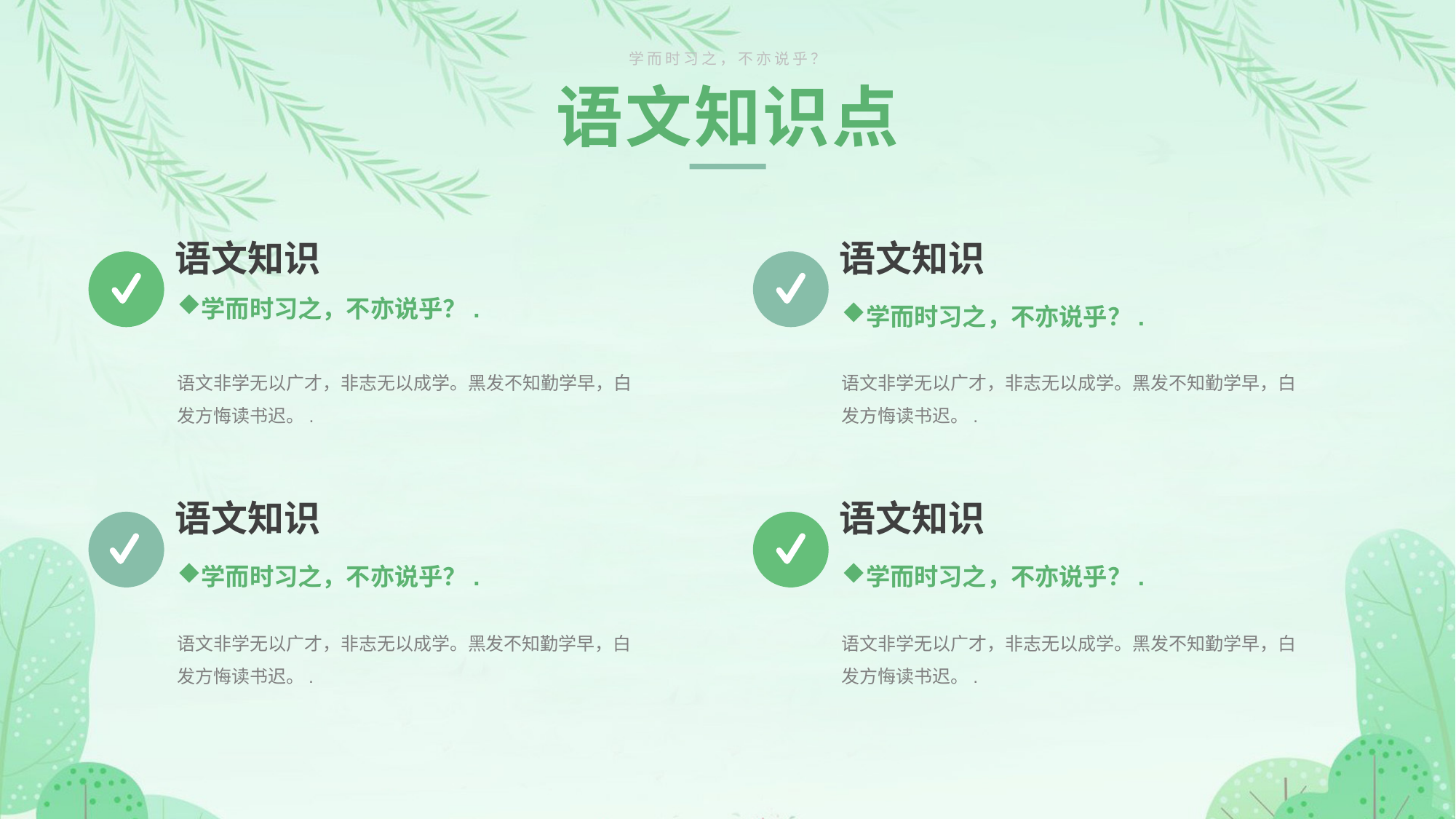

学而时习之，不亦说乎？
语文知识点
语文知识
语文知识

学而时习之，不亦说乎？.
学而时习之，不亦说乎？.
语文非学无以广才，非志无以成学。黑发不知勤学早，白发方悔读书迟。.
语文非学无以广才，非志无以成学。黑发不知勤学早，白发方悔读书迟。.
语文知识
语文知识

学而时习之，不亦说乎？.
学而时习之，不亦说乎？.
语文非学无以广才，非志无以成学。黑发不知勤学早，白发方悔读书迟。.
语文非学无以广才，非志无以成学。黑发不知勤学早，白发方悔读书迟。.